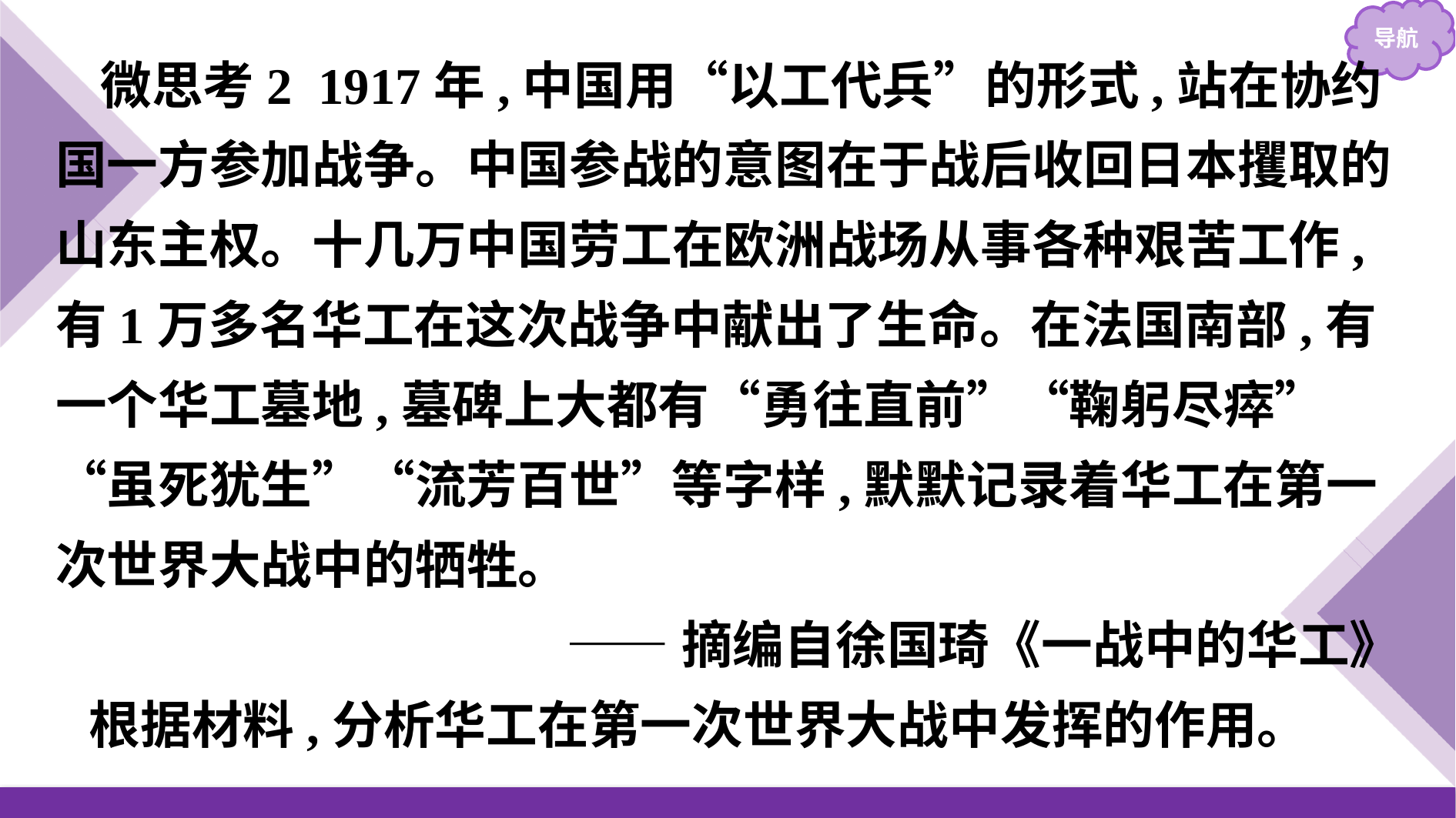

微思考2  1917年,中国用“以工代兵”的形式,站在协约国一方参加战争。中国参战的意图在于战后收回日本攫取的山东主权。十几万中国劳工在欧洲战场从事各种艰苦工作,有1万多名华工在这次战争中献出了生命。在法国南部,有一个华工墓地,墓碑上大都有“勇往直前”“鞠躬尽瘁”“虽死犹生”“流芳百世”等字样,默默记录着华工在第一次世界大战中的牺牲。
——摘编自徐国琦《一战中的华工》
根据材料,分析华工在第一次世界大战中发挥的作用。